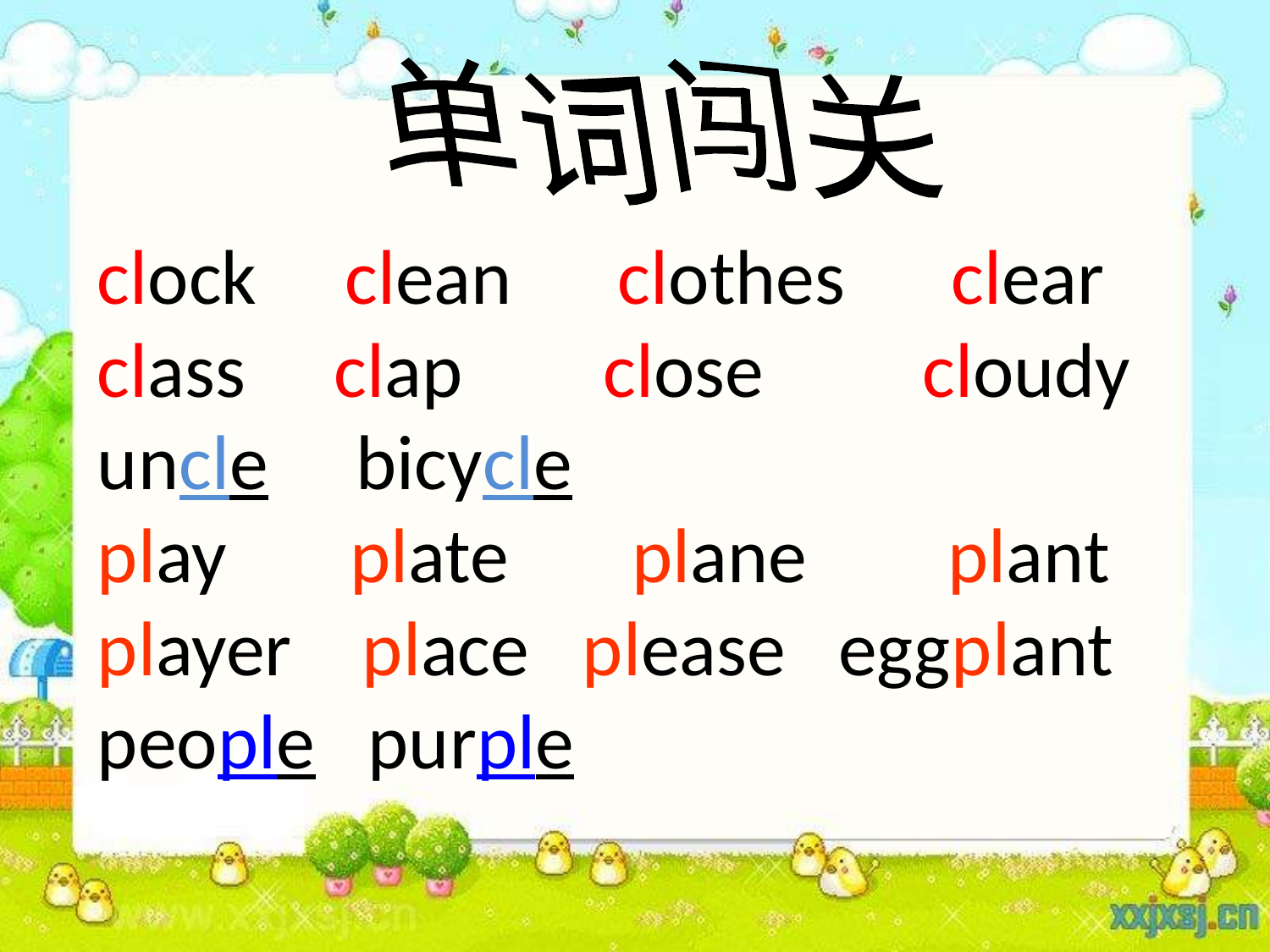

单词闯关

clock     clean      clothes      clear
class     clap        close         cloudy
uncle     bicycle
play       plate       plane        plant
player    place   please   eggplant
people   purple